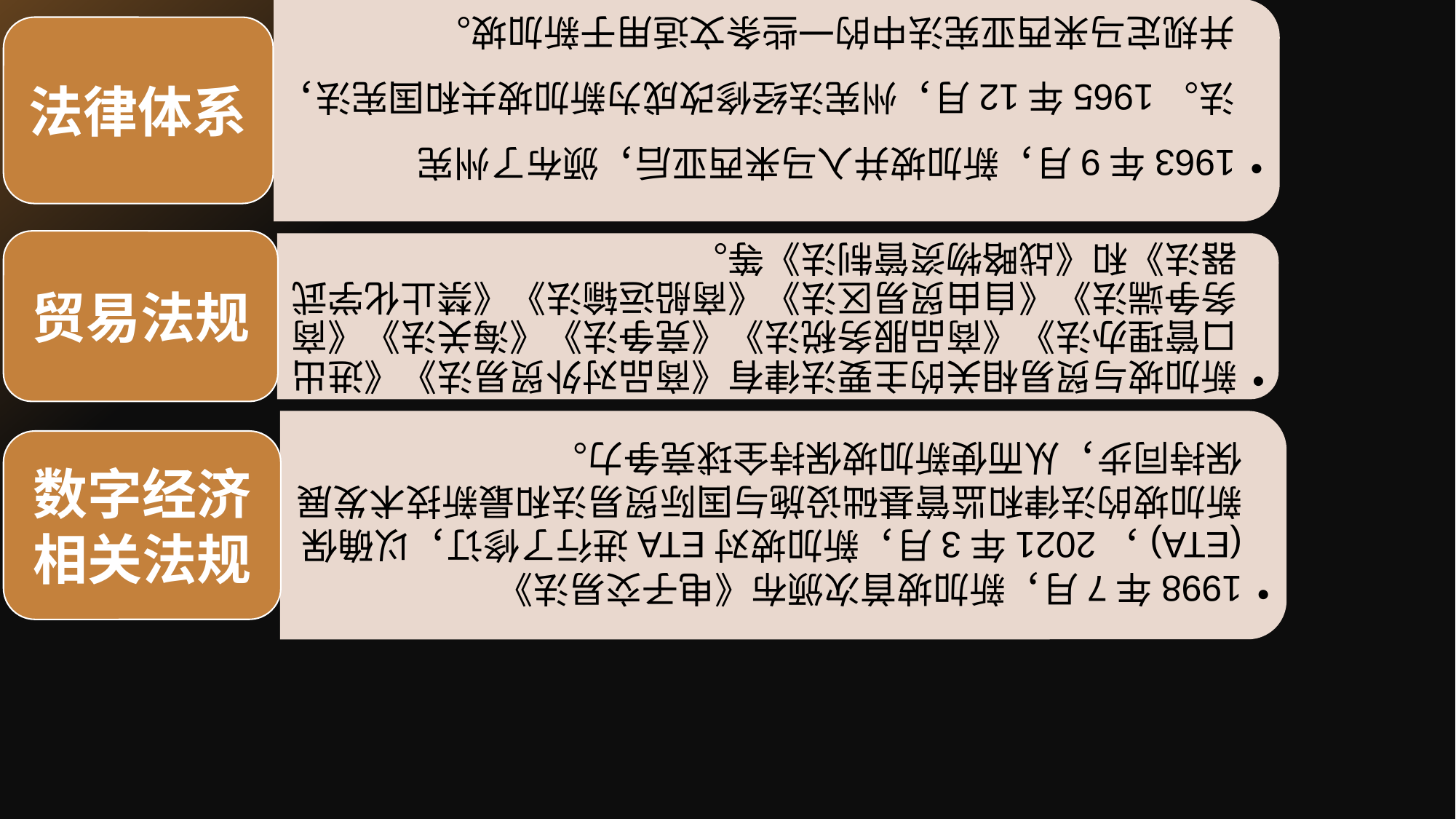

# 三、法律环境
1963年9月，新加坡并入马来西亚后，颁布了州宪法。1965年12月，州宪法经修改成为新加坡共和国宪法，并规定马来西亚宪法中的一些条文适用于新加坡。
法律体系
新加坡与贸易相关的主要法律有《商品对外贸易法》《进出口管理办法》《商品服务税法》《竞争法》《海关法》《商务争端法》《自由贸易区法》《商船运输法》《禁止化学武器法》和《战略物资管制法》等。
贸易法规
1998年7月，新加坡首次颁布《电子交易法》 (ETA)，2021年3月，新加坡对ETA进行了修订，以确保新加坡的法律和监管基础设施与国际贸易法和最新技术发展保持同步，从而使新加坡保持全球竞争力。
数字经济相关法规